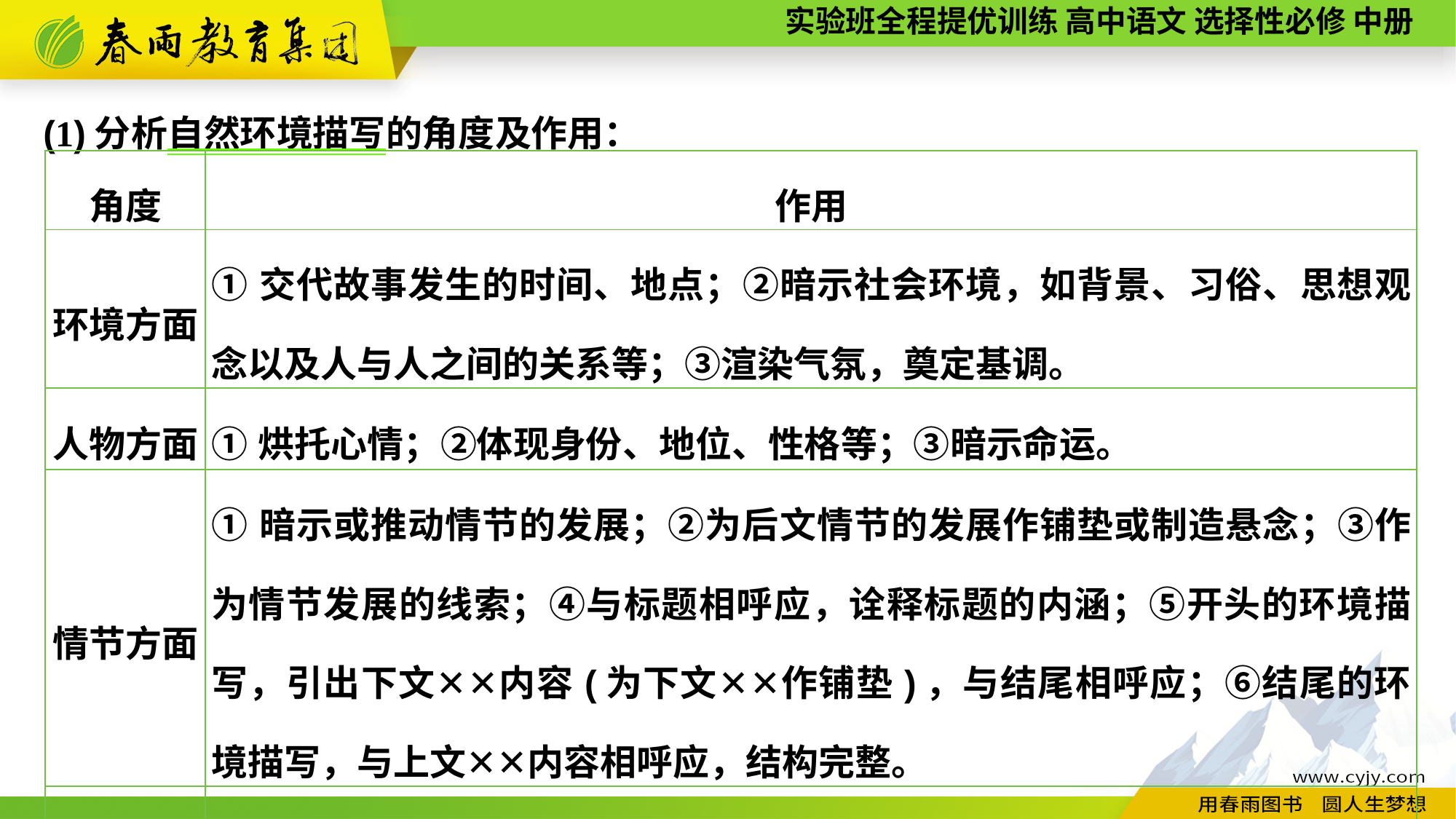

(1)分析自然环境描写的角度及作用：
| 角度 | 作用 |
| --- | --- |
| 环境方面 | ①交代故事发生的时间、地点；②暗示社会环境，如背景、习俗、思想观念以及人与人之间的关系等；③渲染气氛，奠定基调。 |
| 人物方面 | ①烘托心情；②体现身份、地位、性格等；③暗示命运。 |
| 情节方面 | ①暗示或推动情节的发展；②为后文情节的发展作铺垫或制造悬念；③作为情节发展的线索；④与标题相呼应，诠释标题的内涵；⑤开头的环境描写，引出下文✕✕内容(为下文✕✕作铺垫)，与结尾相呼应；⑥结尾的环境描写，与上文✕✕内容相呼应，结构完整。 |
| 主题方面 | ①提示主题；②深化主旨。 |